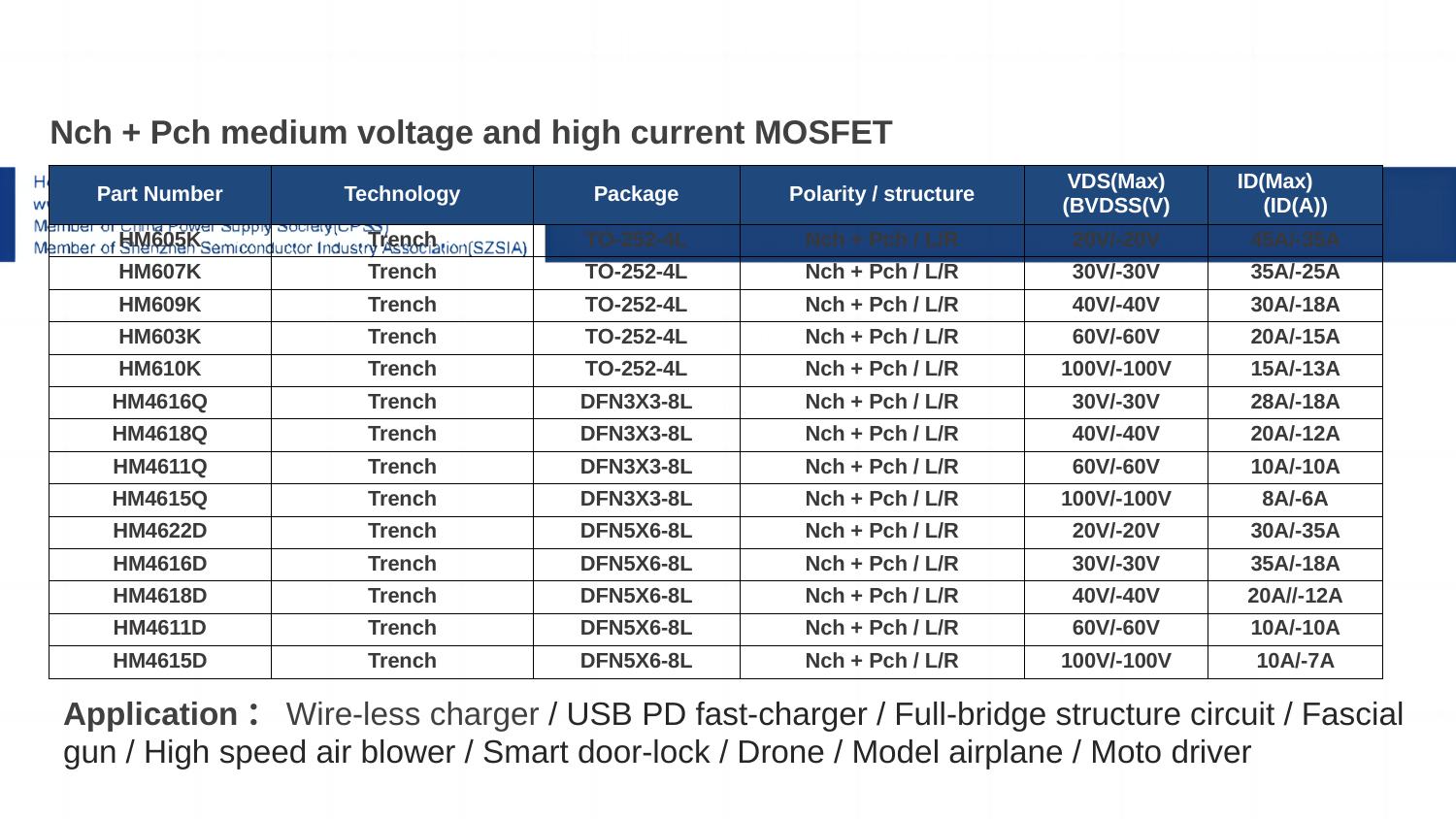

Nch+Pch medium voltage and high current MOSFET
| Nch + Pch medium voltage and high current MOSFET |  |  |  |  |  |
| --- | --- | --- | --- | --- | --- |
| Part Number | Technology | Package | Polarity / structure | VDS(Max) (BVDSS(V) | ID(Max) (ID(A)) |
| HM605K | Trench | TO-252-4L | Nch + Pch / L/R | 20V/-20V | 45A/-35A |
| HM607K | Trench | TO-252-4L | Nch + Pch / L/R | 30V/-30V | 35A/-25A |
| HM609K | Trench | TO-252-4L | Nch + Pch / L/R | 40V/-40V | 30A/-18A |
| HM603K | Trench | TO-252-4L | Nch + Pch / L/R | 60V/-60V | 20A/-15A |
| HM610K | Trench | TO-252-4L | Nch + Pch / L/R | 100V/-100V | 15A/-13A |
| HM4616Q | Trench | DFN3X3-8L | Nch + Pch / L/R | 30V/-30V | 28A/-18A |
| HM4618Q | Trench | DFN3X3-8L | Nch + Pch / L/R | 40V/-40V | 20A/-12A |
| HM4611Q | Trench | DFN3X3-8L | Nch + Pch / L/R | 60V/-60V | 10A/-10A |
| HM4615Q | Trench | DFN3X3-8L | Nch + Pch / L/R | 100V/-100V | 8A/-6A |
| HM4622D | Trench | DFN5X6-8L | Nch + Pch / L/R | 20V/-20V | 30A/-35A |
| HM4616D | Trench | DFN5X6-8L | Nch + Pch / L/R | 30V/-30V | 35A/-18A |
| HM4618D | Trench | DFN5X6-8L | Nch + Pch / L/R | 40V/-40V | 20A//-12A |
| HM4611D | Trench | DFN5X6-8L | Nch + Pch / L/R | 60V/-60V | 10A/-10A |
| HM4615D | Trench | DFN5X6-8L | Nch + Pch / L/R | 100V/-100V | 10A/-7A |
# 7-2
1.Sic二极管/GaN FET/IGBT单管
Application：Wire-less charger / USB PD fast-charger / Full-bridge structure circuit / Fascial gun / High speed air blower / Smart door-lock / Drone / Model airplane / Moto driver